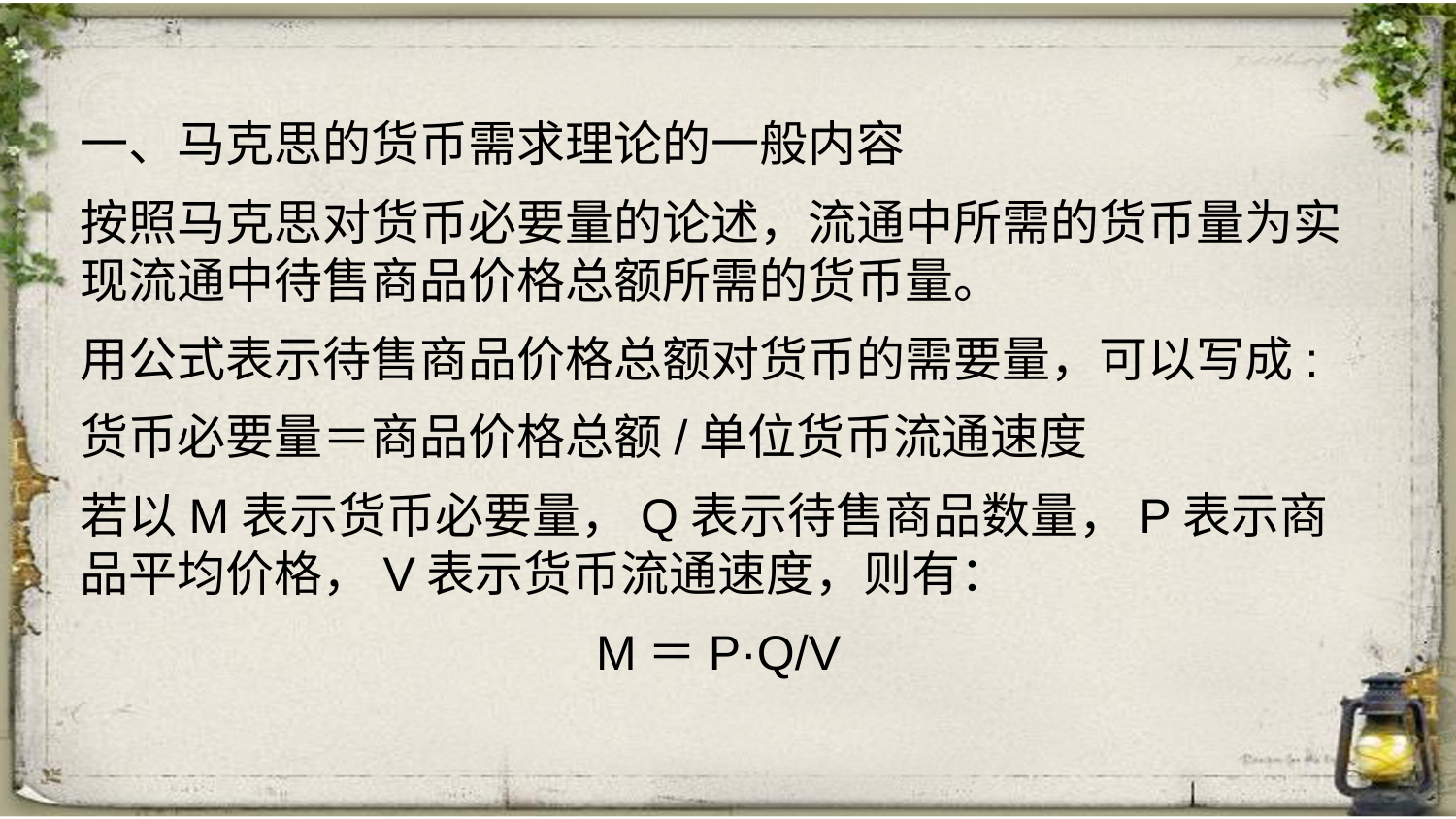

一、马克思的货币需求理论的一般内容
按照马克思对货币必要量的论述，流通中所需的货币量为实现流通中待售商品价格总额所需的货币量。
用公式表示待售商品价格总额对货币的需要量，可以写成:
货币必要量＝商品价格总额/单位货币流通速度
若以M表示货币必要量，Q表示待售商品数量，P表示商品平均价格，V表示货币流通速度，则有：
M＝P·Q/V